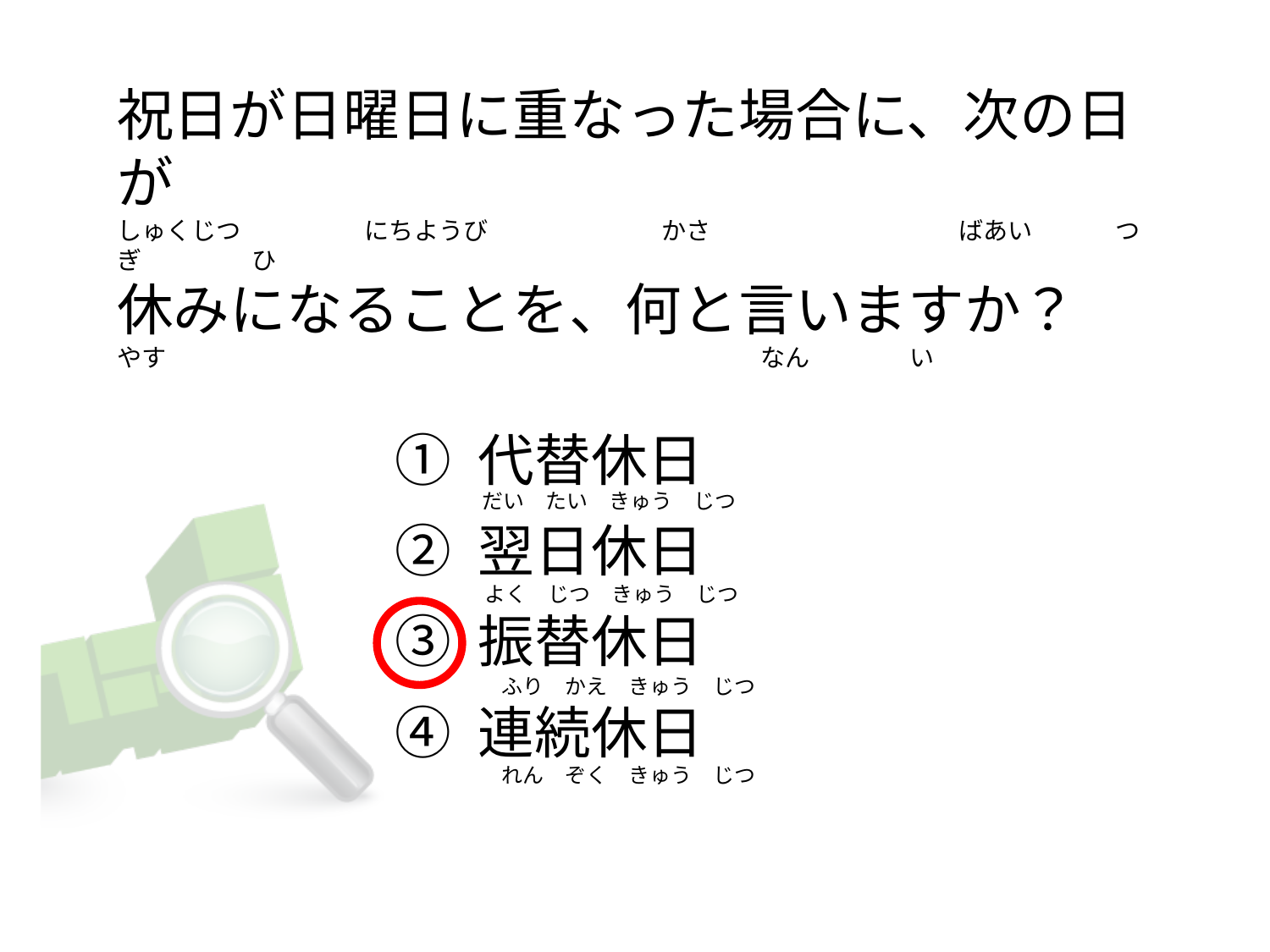

# 祝日が日曜日に重なった場合に、次の日が しゅくじつ　　　　　にちようび　　　　　　　かさ　　　　　　　　　　ばあい               つぎ　　　　  ひ 休みになることを、何と言いますか？ やす　　　　　　　　　　　　　　　　　　　　　　　　なん　　　　い
① 代替休日
② 翌日休日
③ 振替休日
④ 連続休日
　　だい　たい　きゅう　じつ
　    よく　じつ　きゅう　じつ

　　　ふり　かえ　きゅう　じつ
　　　れん　ぞく　きゅう　じつ